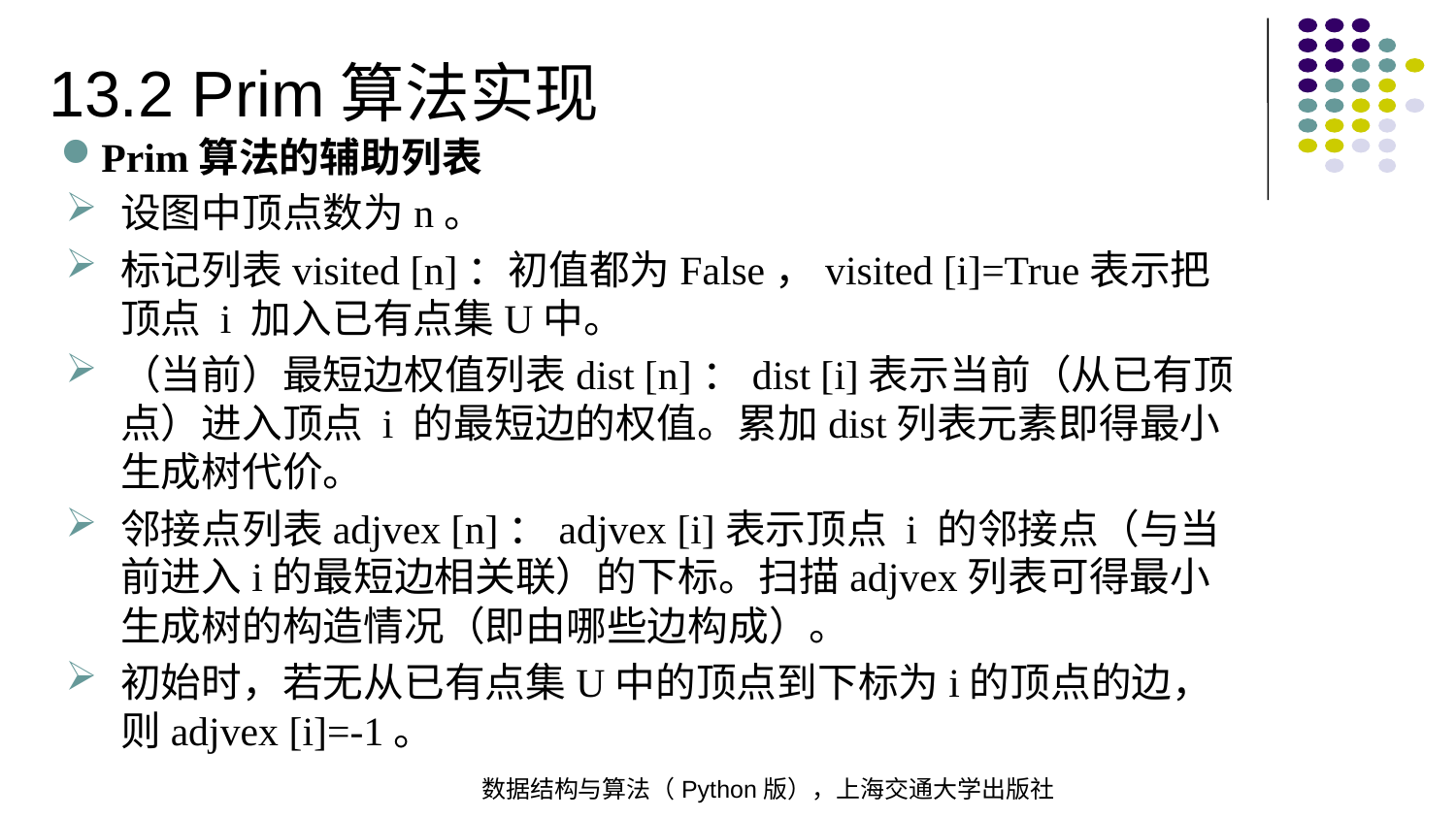

13.2 Prim算法实现
Prim算法的辅助列表
设图中顶点数为n。
标记列表visited [n]：初值都为False，visited [i]=True表示把顶点 i 加入已有点集U中。
（当前）最短边权值列表dist [n]：dist [i]表示当前（从已有顶点）进入顶点 i 的最短边的权值。累加dist列表元素即得最小生成树代价。
邻接点列表adjvex [n]：adjvex [i]表示顶点 i 的邻接点（与当前进入i的最短边相关联）的下标。扫描adjvex列表可得最小生成树的构造情况（即由哪些边构成）。
初始时，若无从已有点集U中的顶点到下标为i的顶点的边，则adjvex [i]=-1。